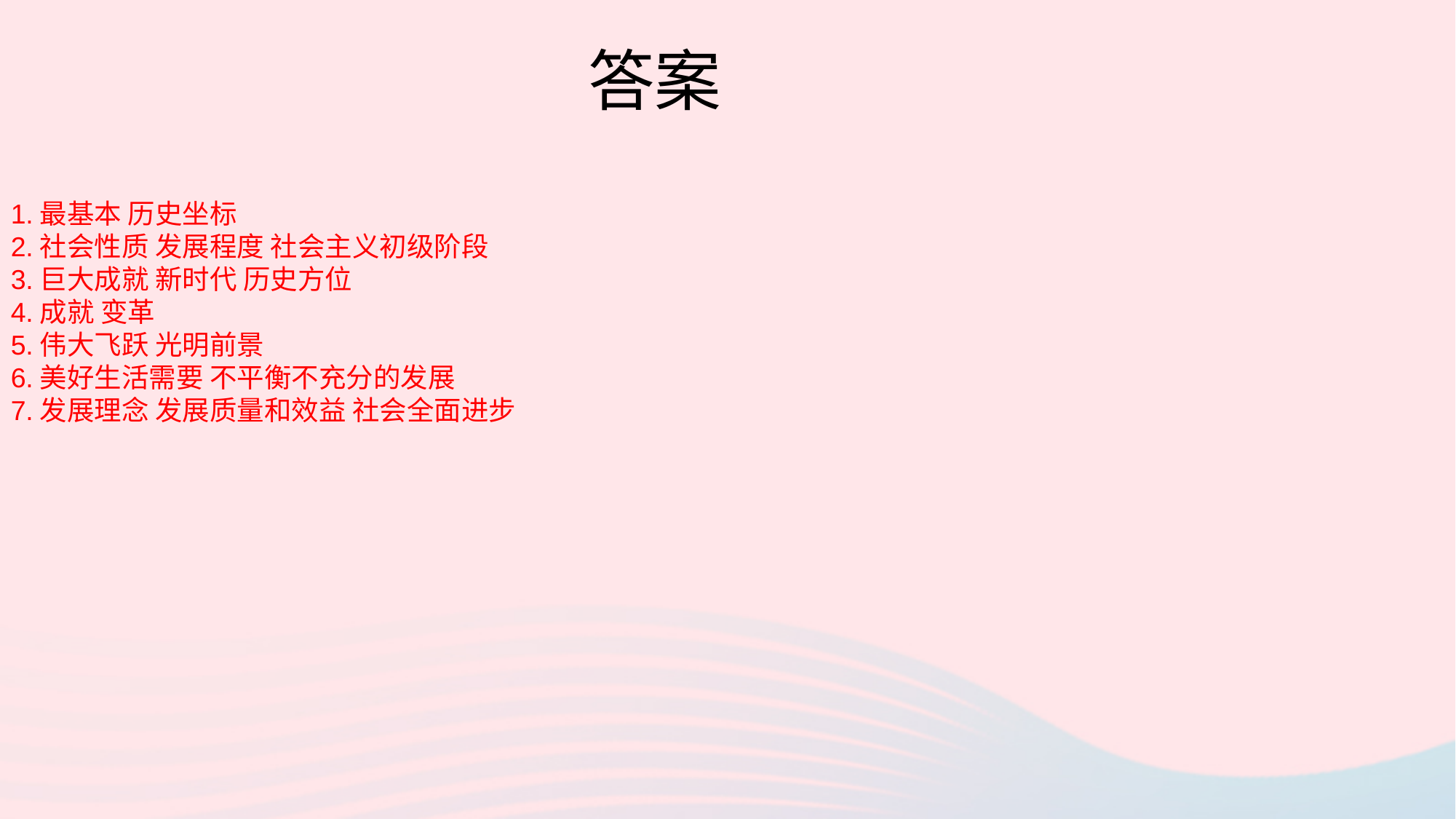

答案
1.最基本 历史坐标
2.社会性质 发展程度 社会主义初级阶段
3.巨大成就 新时代 历史方位
4.成就 变革
5.伟大飞跃 光明前景
6.美好生活需要 不平衡不充分的发展
7.发展理念 发展质量和效益 社会全面进步